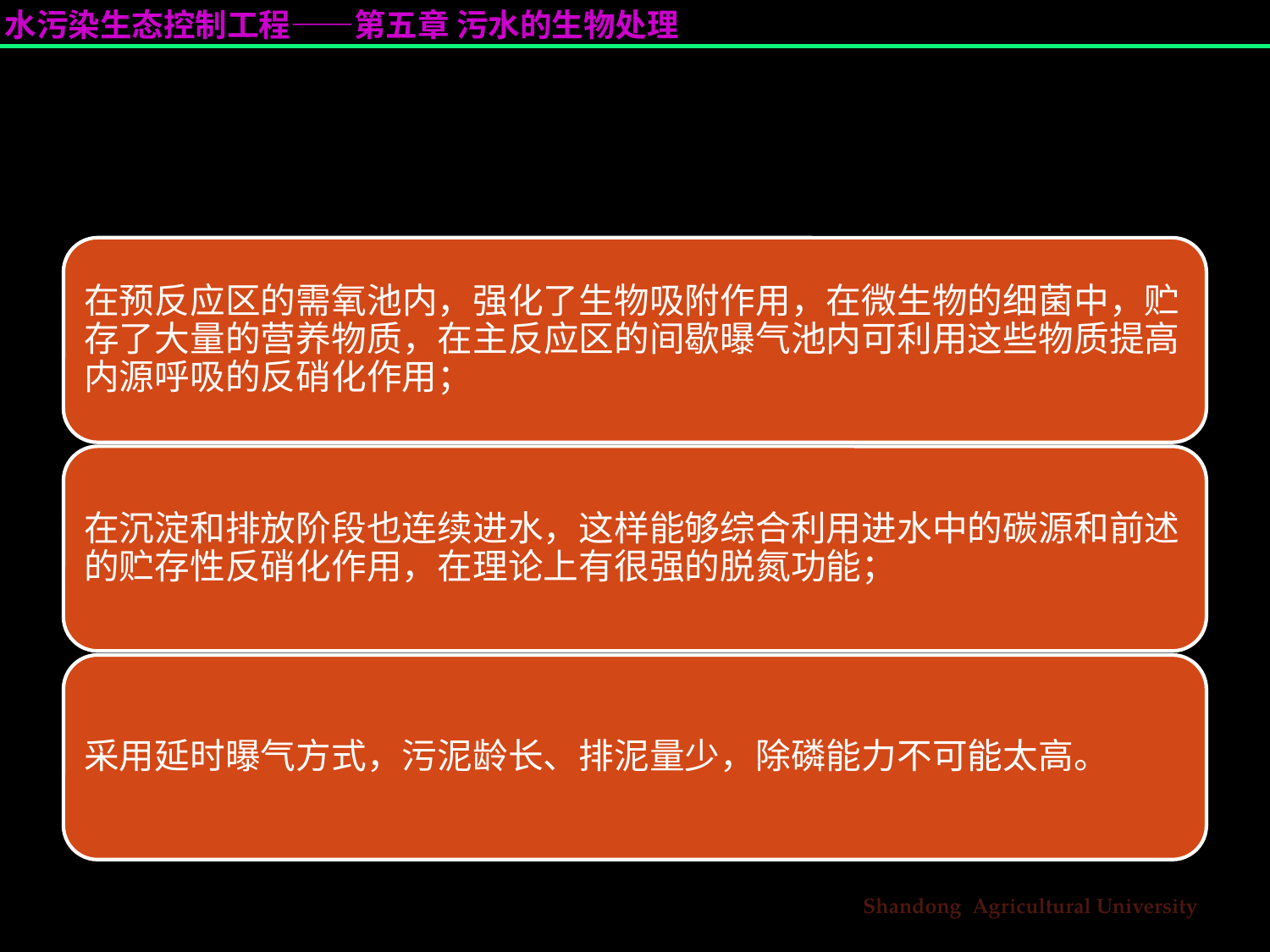

#
在预反应区的需氧池内，强化了生物吸附作用，在微生物的细菌中，贮存了大量的营养物质，在主反应区的间歇曝气池内可利用这些物质提高内源呼吸的反硝化作用；
在沉淀和排放阶段也连续进水，这样能够综合利用进水中的碳源和前述的贮存性反硝化作用，在理论上有很强的脱氮功能；
采用延时曝气方式，污泥龄长、排泥量少，除磷能力不可能太高。